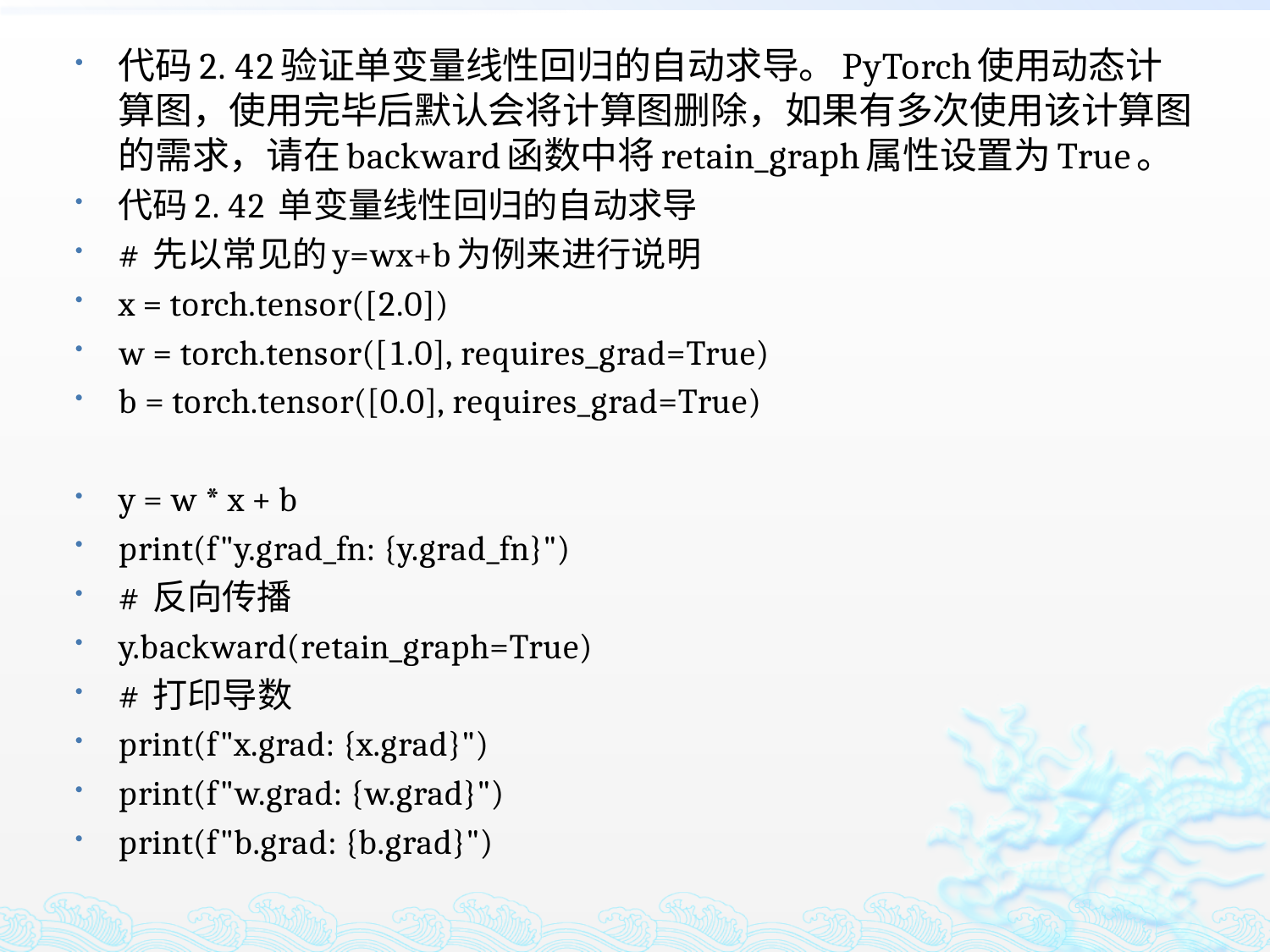

代码2. 42验证单变量线性回归的自动求导。PyTorch使用动态计算图，使用完毕后默认会将计算图删除，如果有多次使用该计算图的需求，请在backward函数中将retain_graph属性设置为True。
代码2. 42 单变量线性回归的自动求导
# 先以常见的y=wx+b为例来进行说明
x = torch.tensor([2.0])
w = torch.tensor([1.0], requires_grad=True)
b = torch.tensor([0.0], requires_grad=True)

y = w * x + b
print(f"y.grad_fn: {y.grad_fn}")
# 反向传播
y.backward(retain_graph=True)
# 打印导数
print(f"x.grad: {x.grad}")
print(f"w.grad: {w.grad}")
print(f"b.grad: {b.grad}")